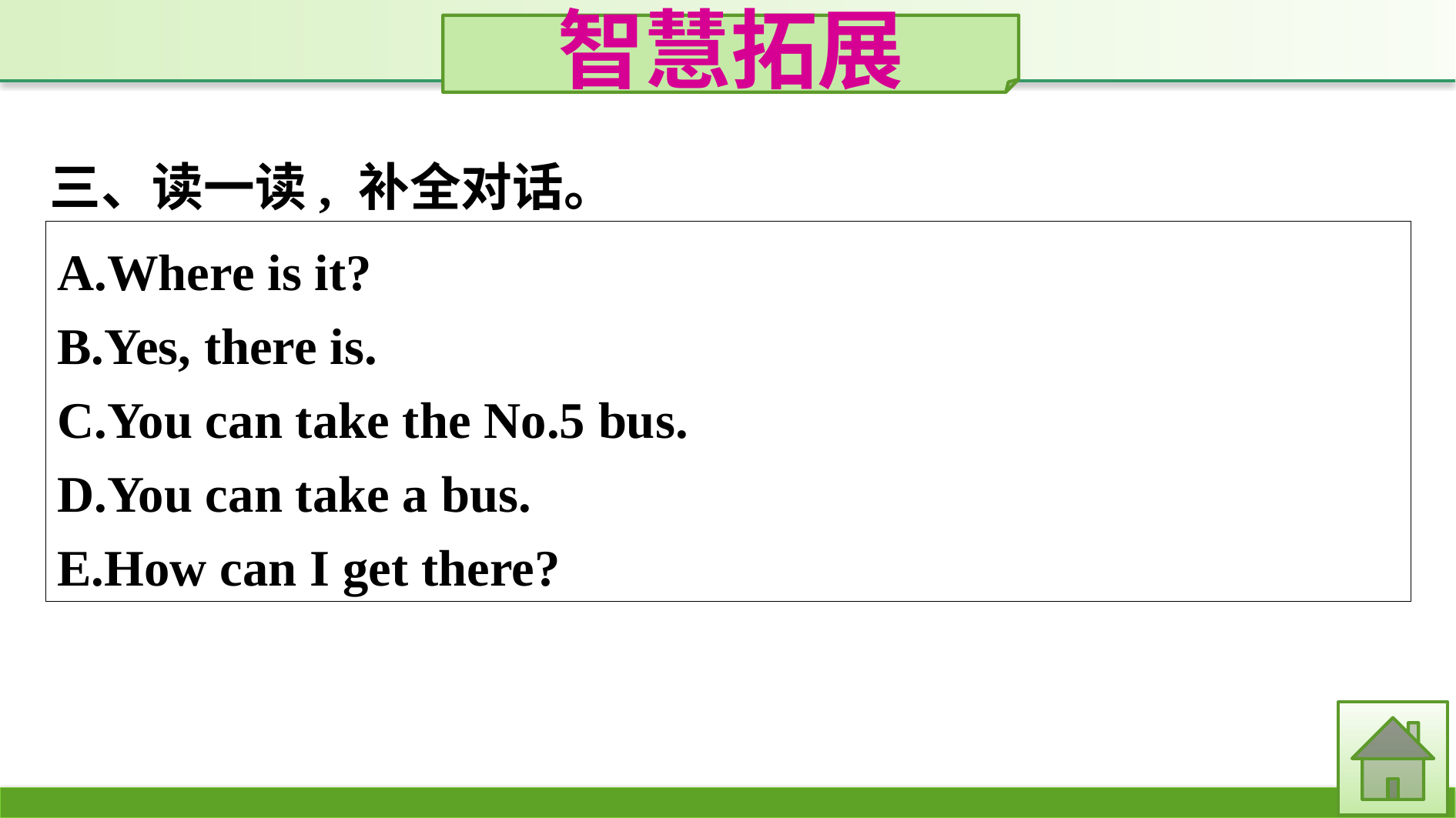

智慧拓展
三、读一读, 补全对话。
A.Where is it?
B.Yes, there is.
C.You can take the No.5 bus.
D.You can take a bus.
E.How can I get there?